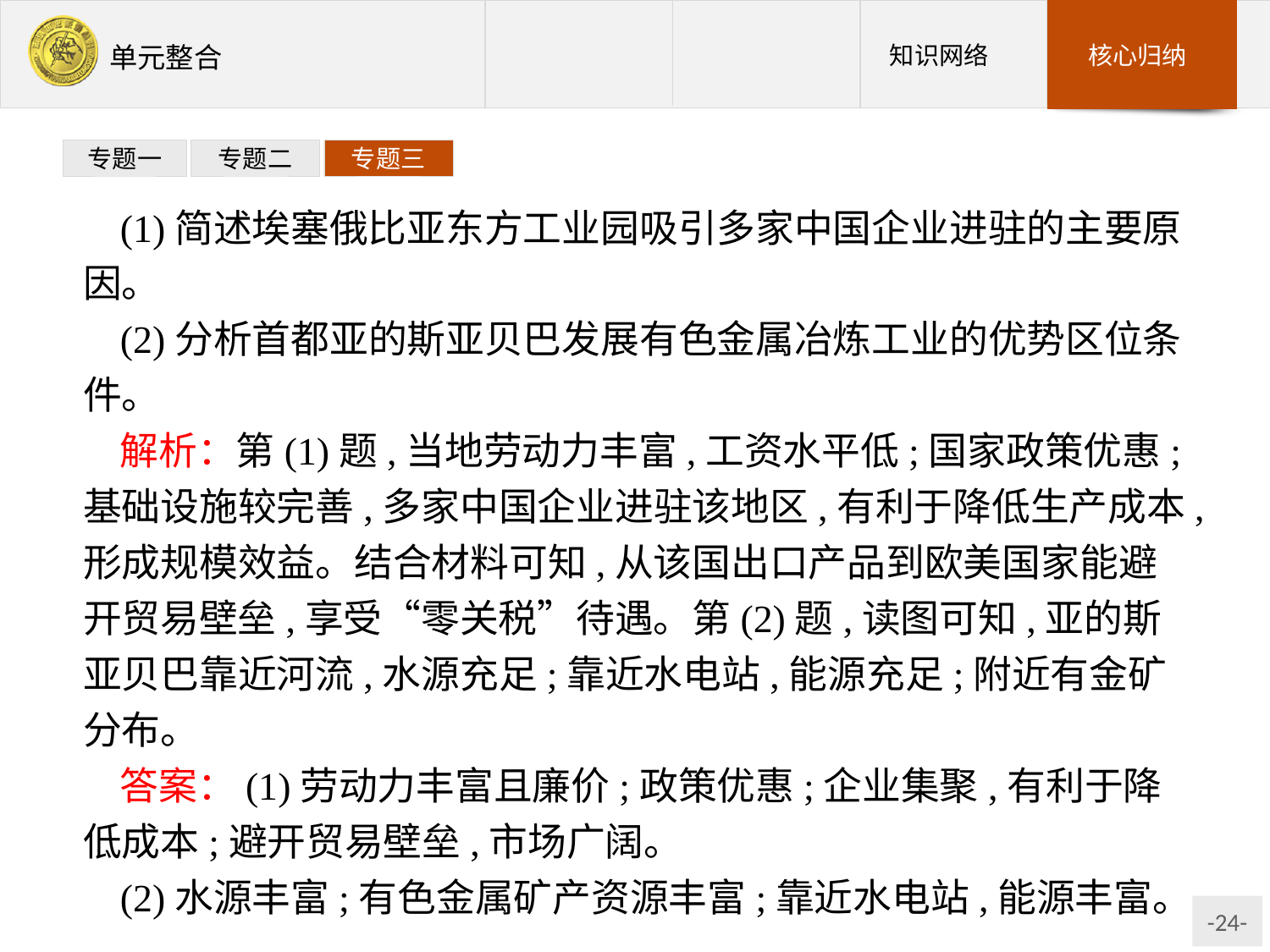

专题一
专题二
专题三
(1)简述埃塞俄比亚东方工业园吸引多家中国企业进驻的主要原因。
(2)分析首都亚的斯亚贝巴发展有色金属冶炼工业的优势区位条件。
解析：第(1)题,当地劳动力丰富,工资水平低;国家政策优惠;基础设施较完善,多家中国企业进驻该地区,有利于降低生产成本,形成规模效益。结合材料可知,从该国出口产品到欧美国家能避开贸易壁垒,享受“零关税”待遇。第(2)题,读图可知,亚的斯亚贝巴靠近河流,水源充足;靠近水电站,能源充足;附近有金矿分布。
答案：(1)劳动力丰富且廉价;政策优惠;企业集聚,有利于降低成本;避开贸易壁垒,市场广阔。
(2)水源丰富;有色金属矿产资源丰富;靠近水电站,能源丰富。